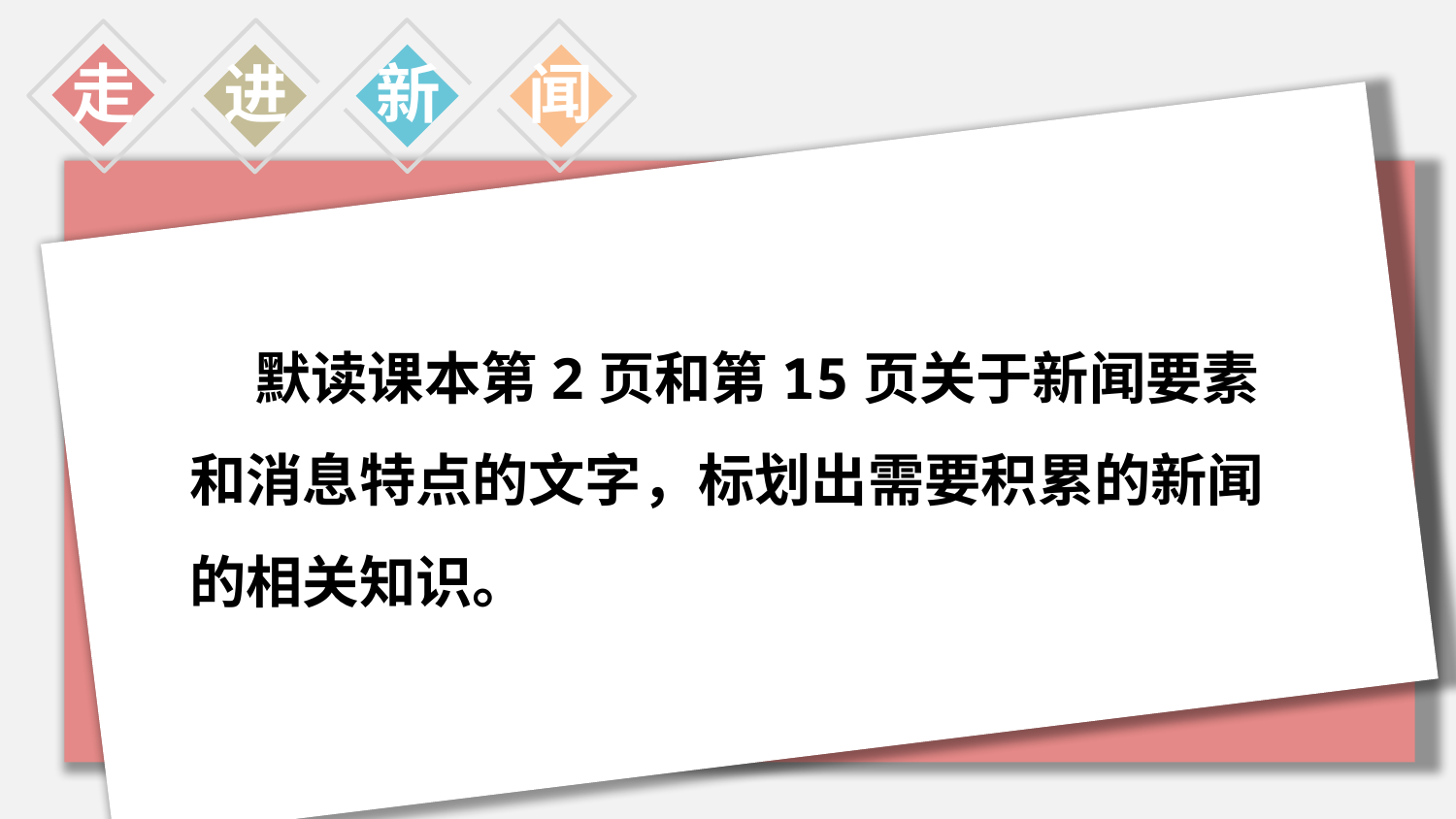

走
进
新
闻

    默读课本第2页和第15页关于新闻要素和消息特点的文字，标划出需要积累的新闻的相关知识。